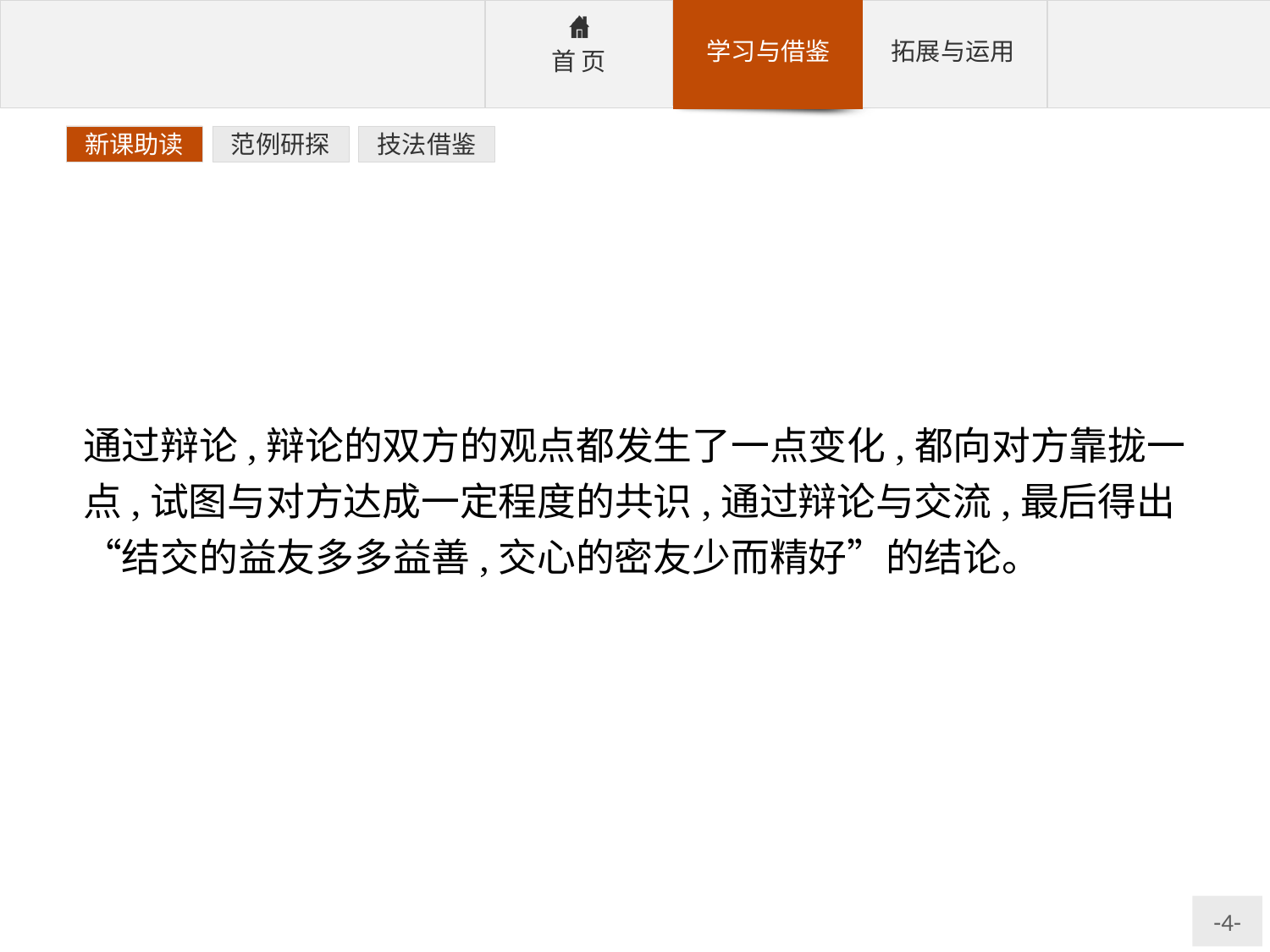

新课助读
范例研探
技法借鉴
通过辩论,辩论的双方的观点都发生了一点变化,都向对方靠拢一点,试图与对方达成一定程度的共识,通过辩论与交流,最后得出“结交的益友多多益善,交心的密友少而精好”的结论。